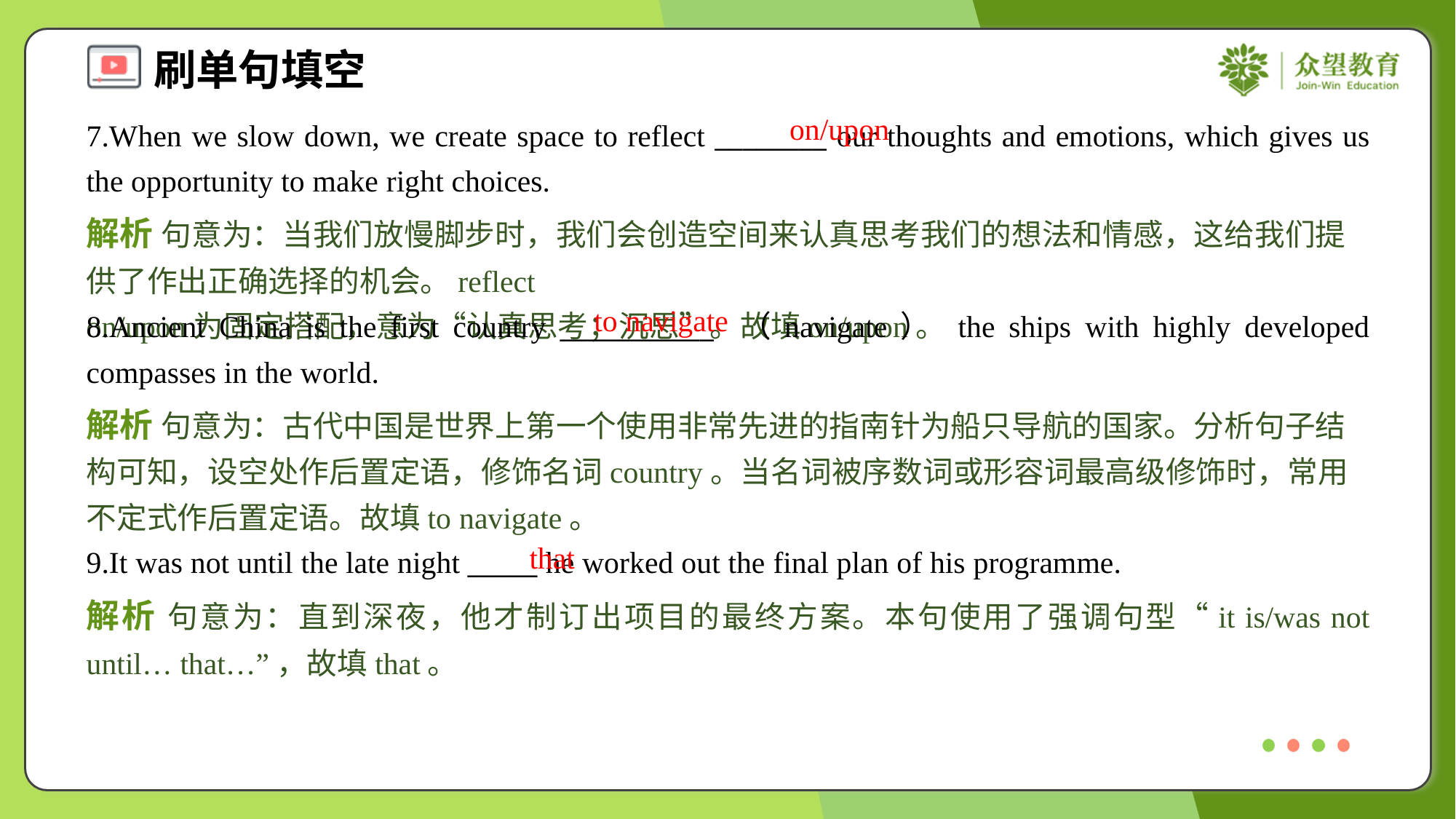

on/upon
7.When we slow down, we create space to reflect ________ our thoughts and emotions, which gives us the opportunity to make right choices.
解析 句意为：当我们放慢脚步时，我们会创造空间来认真思考我们的想法和情感，这给我们提供了作出正确选择的机会。reflect on/upon为固定搭配，意为“认真思考；沉思”。故填on/upon。
to navigate
8.Ancient China is the first country ___________ （navigate） the ships with highly developed compasses in the world.
解析 句意为：古代中国是世界上第一个使用非常先进的指南针为船只导航的国家。分析句子结构可知，设空处作后置定语，修饰名词country。当名词被序数词或形容词最高级修饰时，常用不定式作后置定语。故填to navigate。
that
9.It was not until the late night _____ he worked out the final plan of his programme.
解析 句意为：直到深夜，他才制订出项目的最终方案。本句使用了强调句型“it is/was not until… that…”，故填that。